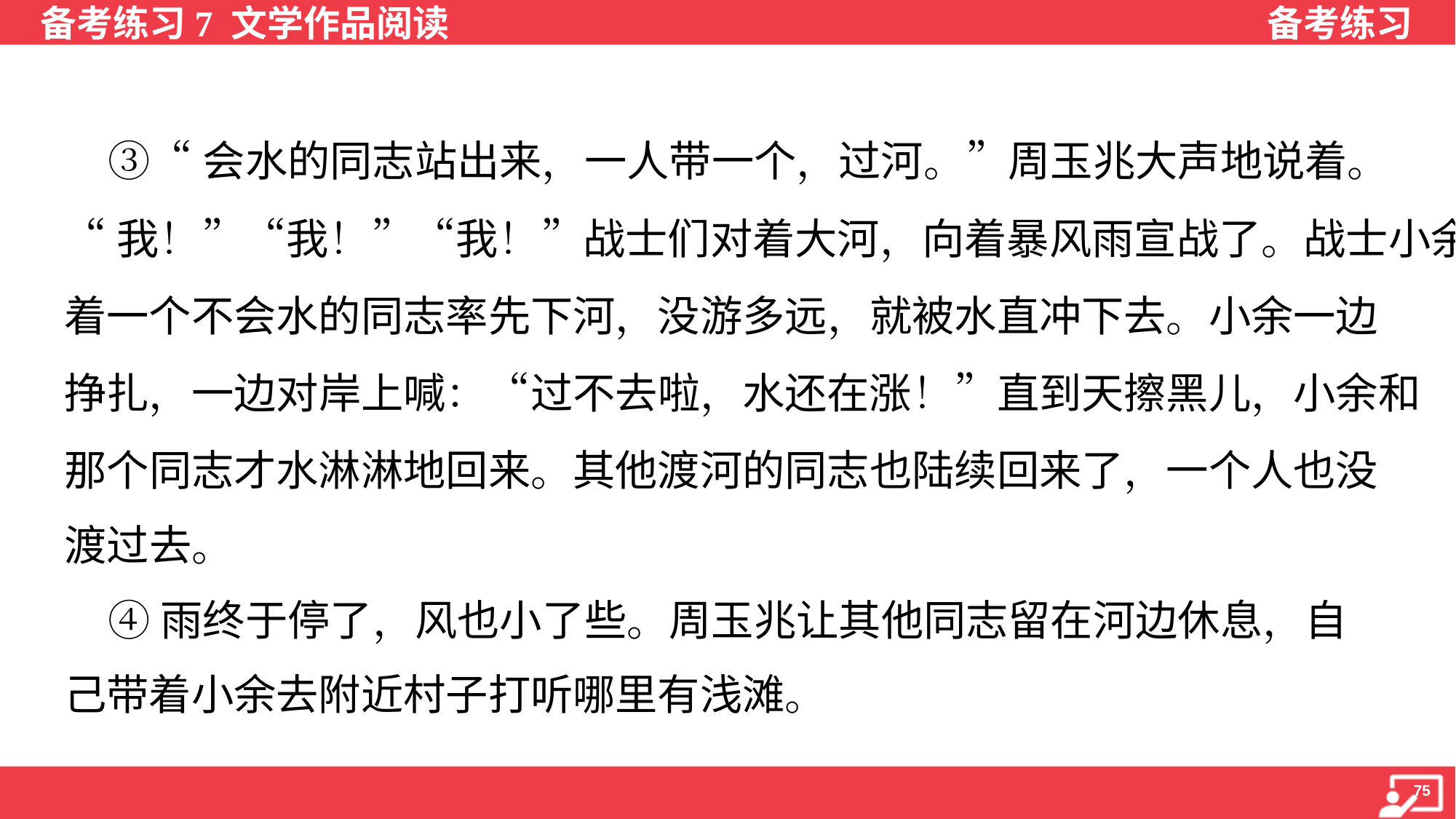

③“会水的同志站出来，一人带一个，过河。”周玉兆大声地说着。
“我！”“我！”“我！”战士们对着大河，向着暴风雨宣战了。战士小余挽
着一个不会水的同志率先下河，没游多远，就被水直冲下去。小余一边
挣扎，一边对岸上喊：“过不去啦，水还在涨！”直到天擦黑儿，小余和
那个同志才水淋淋地回来。其他渡河的同志也陆续回来了，一个人也没
渡过去。
    ④雨终于停了，风也小了些。周玉兆让其他同志留在河边休息，自
己带着小余去附近村子打听哪里有浅滩。